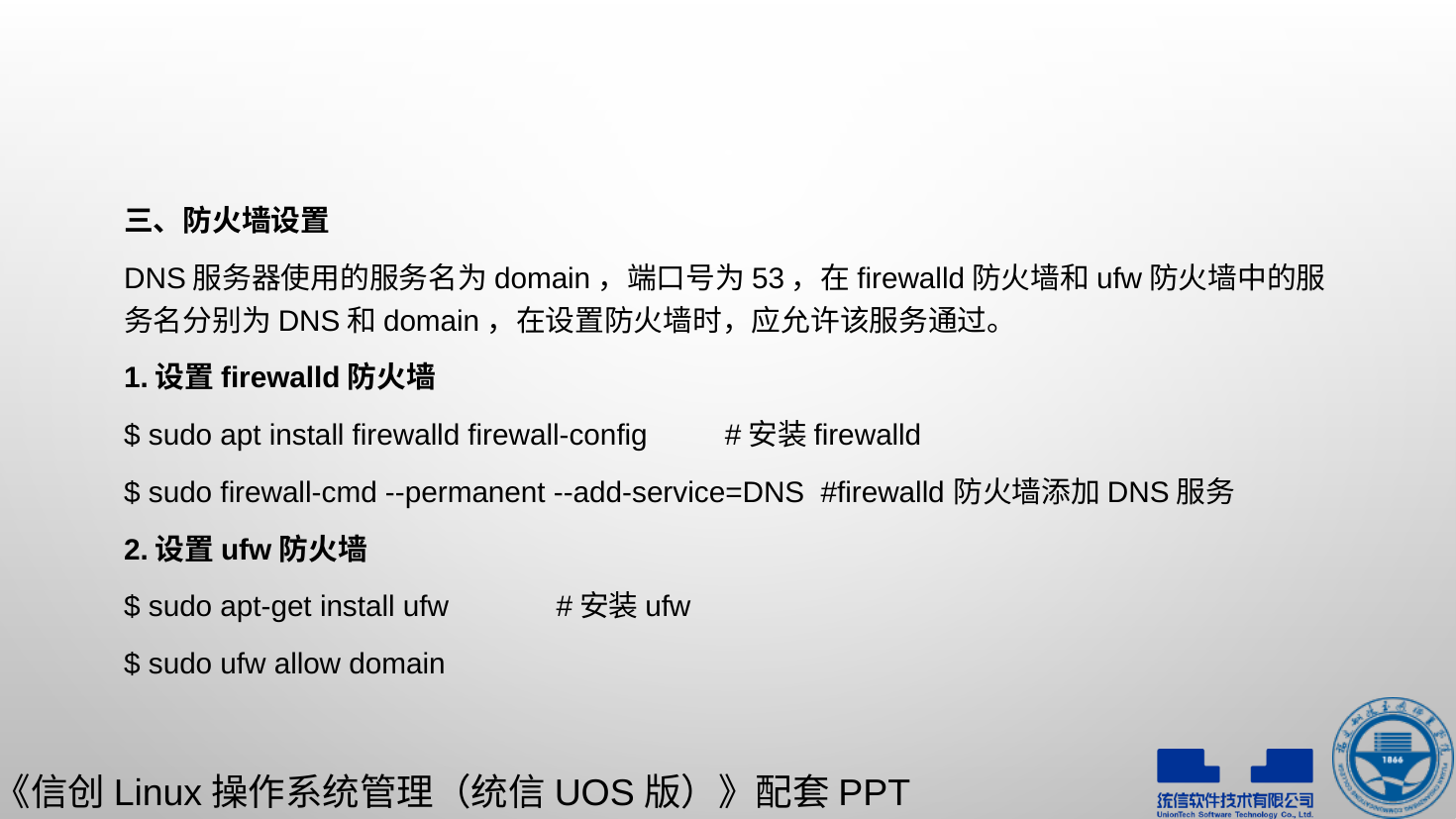

三、防火墙设置
DNS服务器使用的服务名为domain，端口号为53，在firewalld防火墙和ufw防火墙中的服务名分别为DNS和domain，在设置防火墙时，应允许该服务通过。
1.设置firewalld防火墙
$ sudo apt install firewalld firewall-config		   #安装firewalld
$ sudo firewall-cmd --permanent --add-service=DNS  #firewalld防火墙添加DNS服务
2.设置ufw防火墙
$ sudo apt-get install ufw				#安装ufw
$ sudo ufw allow domain